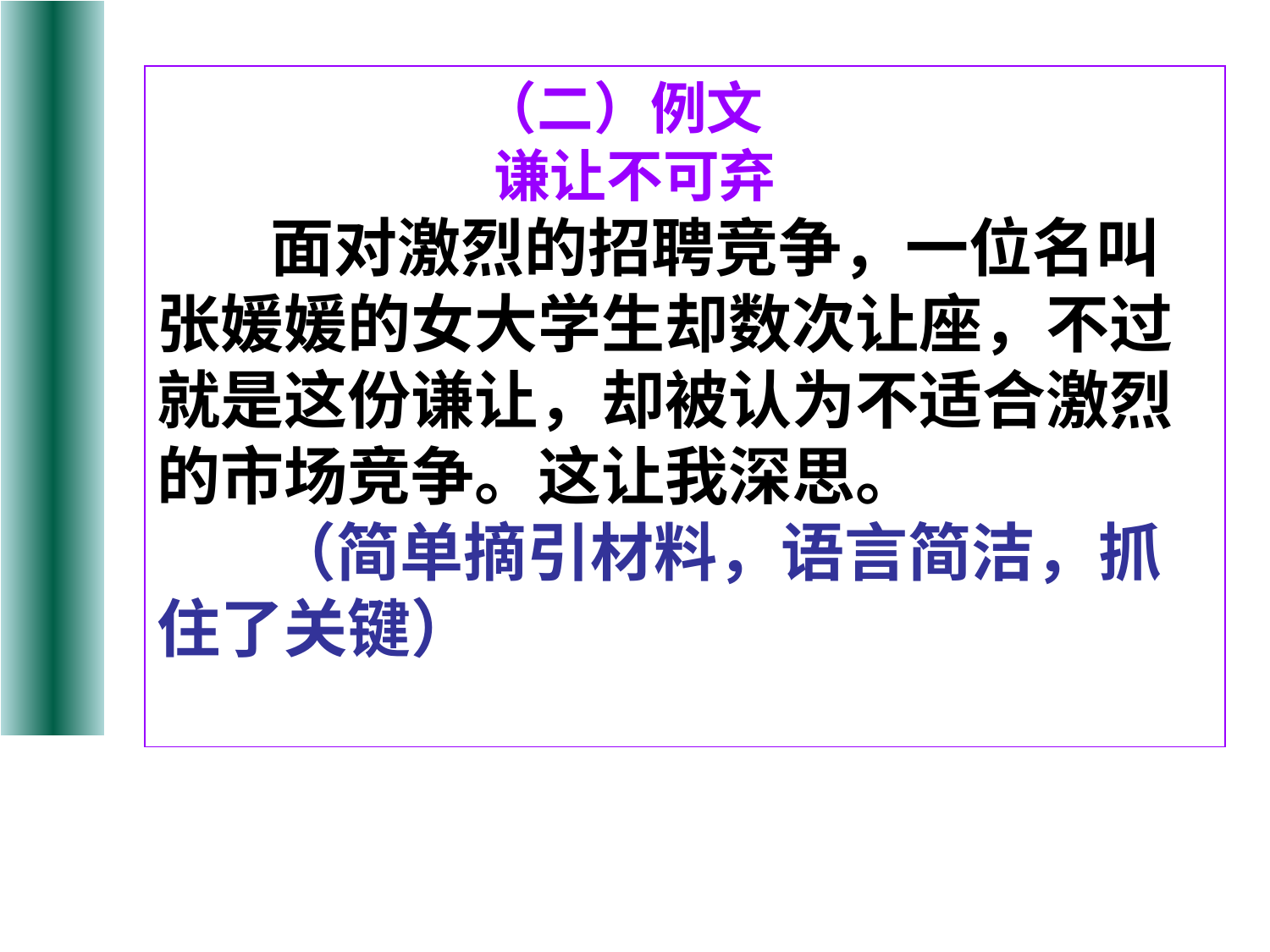

（二）例文
                         谦让不可弃
         面对激烈的招聘竞争，一位名叫张媛媛的女大学生却数次让座，不过就是这份谦让，却被认为不适合激烈的市场竞争。这让我深思。
       （简单摘引材料，语言简洁，抓住了关键）